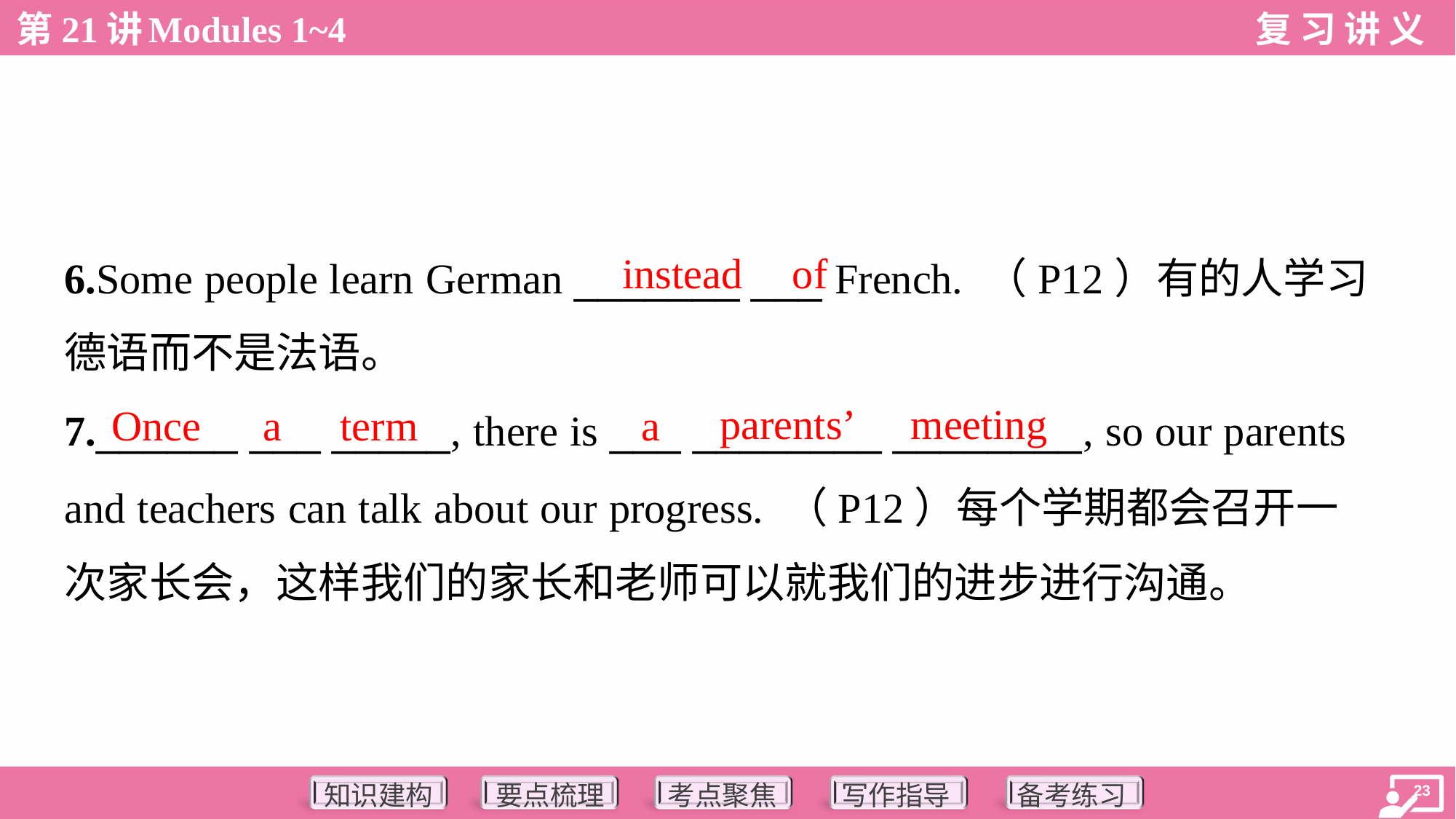

instead
of
6.Some people learn German _______ ___ French. （P12）有的人学习
德语而不是法语。
parents’
meeting
Once
a
term
a
7.______ ___ _____, there is ___ ________ ________, so our parents
and teachers can talk about our progress. （P12）每个学期都会召开一
次家长会，这样我们的家长和老师可以就我们的进步进行沟通。